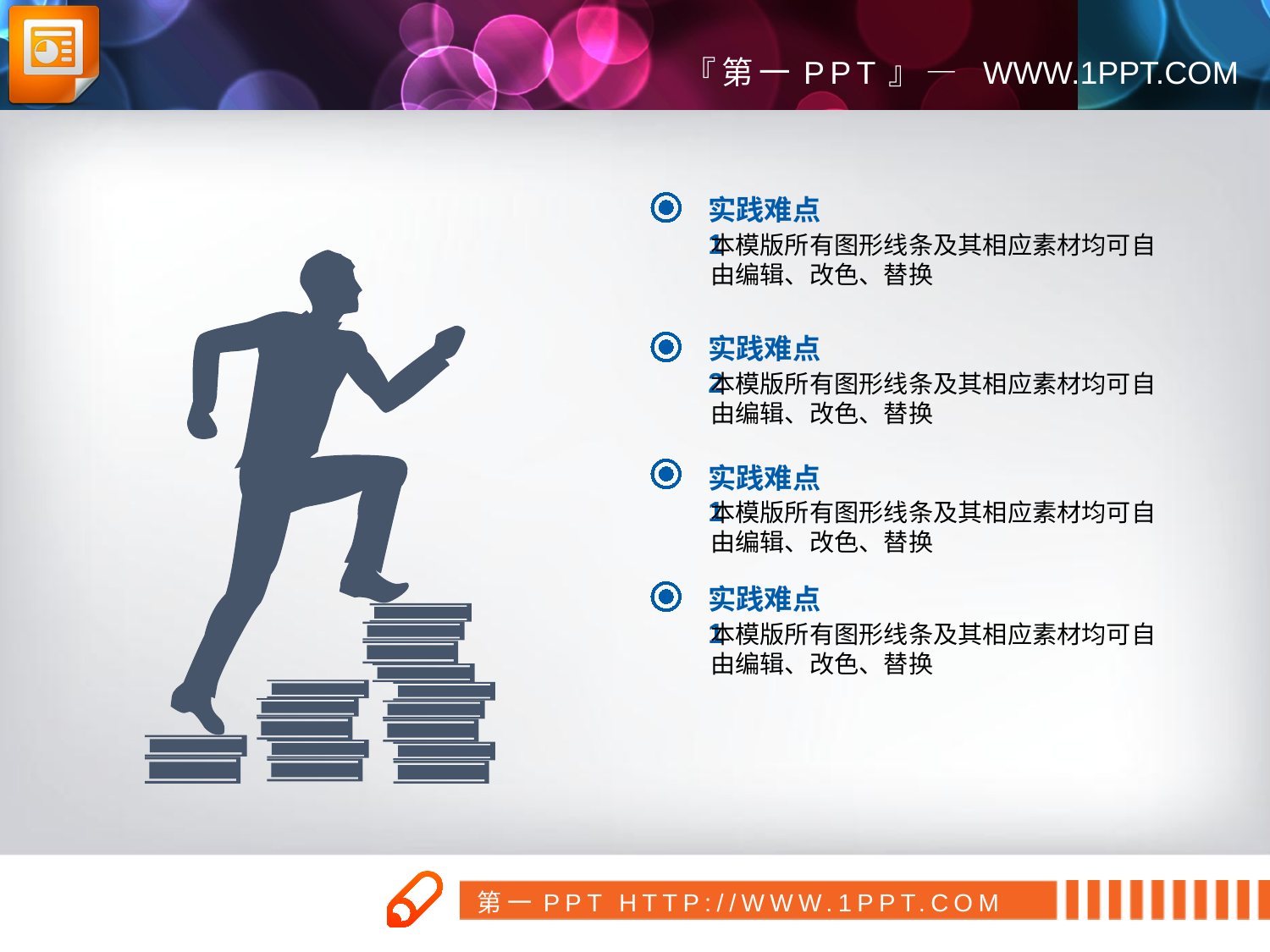

实践难点1

本模版所有图形线条及其相应素材均可自由编辑、改色、替换

实践难点2

本模版所有图形线条及其相应素材均可自由编辑、改色、替换
实践难点1

本模版所有图形线条及其相应素材均可自由编辑、改色、替换
实践难点1

本模版所有图形线条及其相应素材均可自由编辑、改色、替换